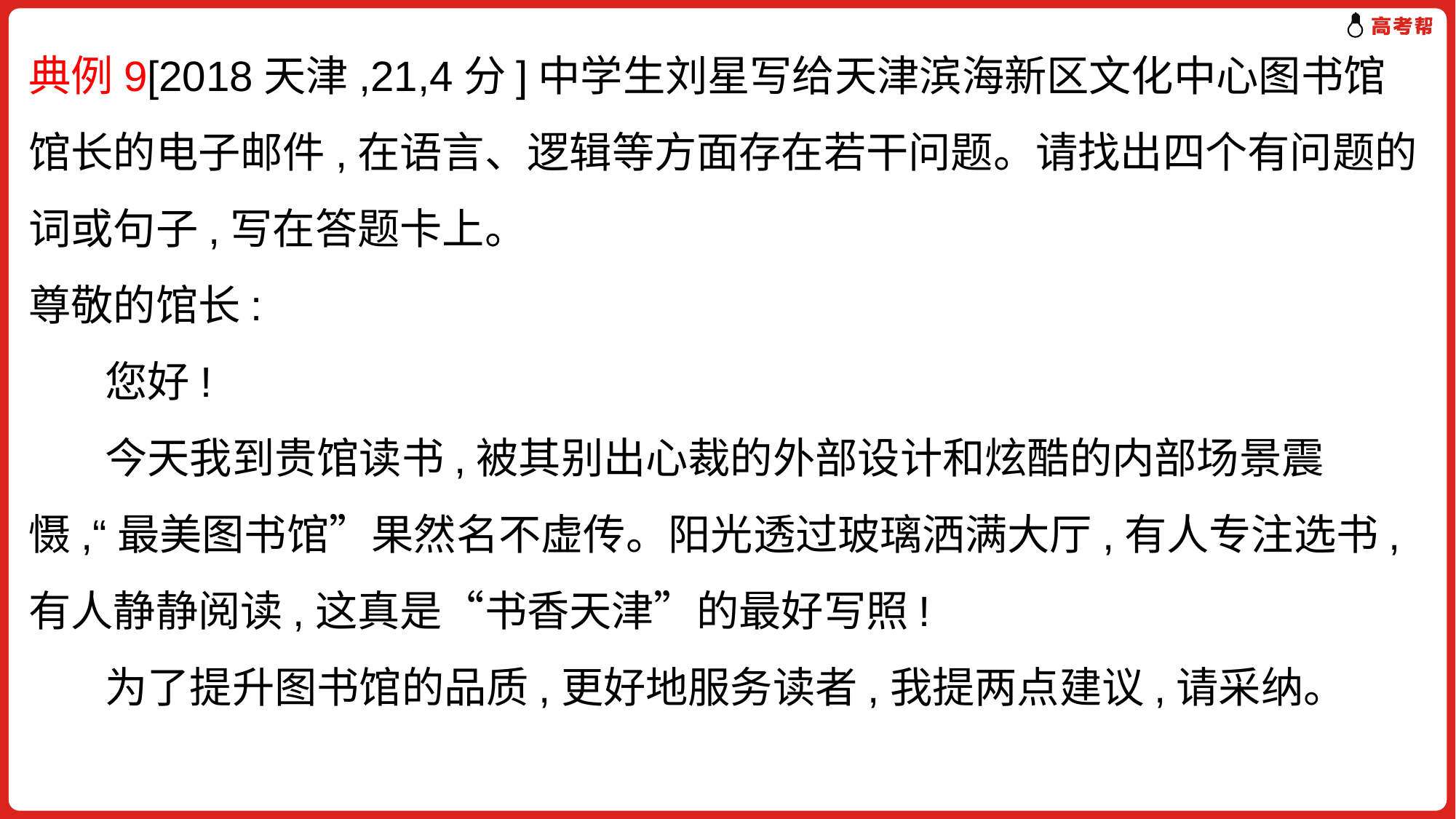

典例9[2018天津,21,4分]中学生刘星写给天津滨海新区文化中心图书馆馆长的电子邮件,在语言、逻辑等方面存在若干问题。请找出四个有问题的词或句子,写在答题卡上。
尊敬的馆长:
       您好!
       今天我到贵馆读书,被其别出心裁的外部设计和炫酷的内部场景震慑,“最美图书馆”果然名不虚传。阳光透过玻璃洒满大厅,有人专注选书,有人静静阅读,这真是“书香天津”的最好写照!
       为了提升图书馆的品质,更好地服务读者,我提两点建议,请采纳。